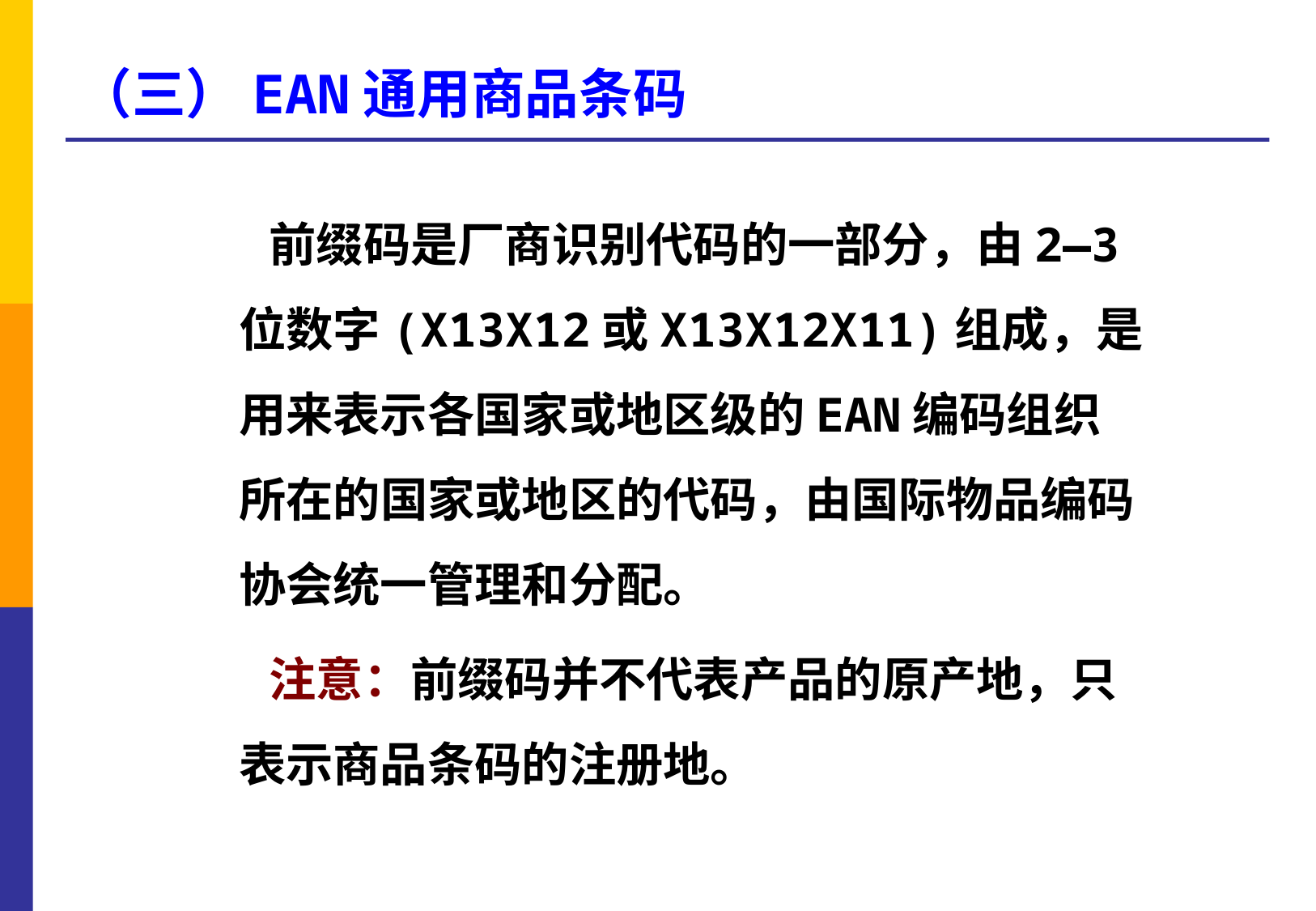

# （三）EAN通用商品条码
      前缀码是厂商识别代码的一部分，由2—3位数字(X13X12或X13X12X11)组成，是用来表示各国家或地区级的EAN编码组织所在的国家或地区的代码，由国际物品编码协会统一管理和分配。
      注意：前缀码并不代表产品的原产地，只表示商品条码的注册地。